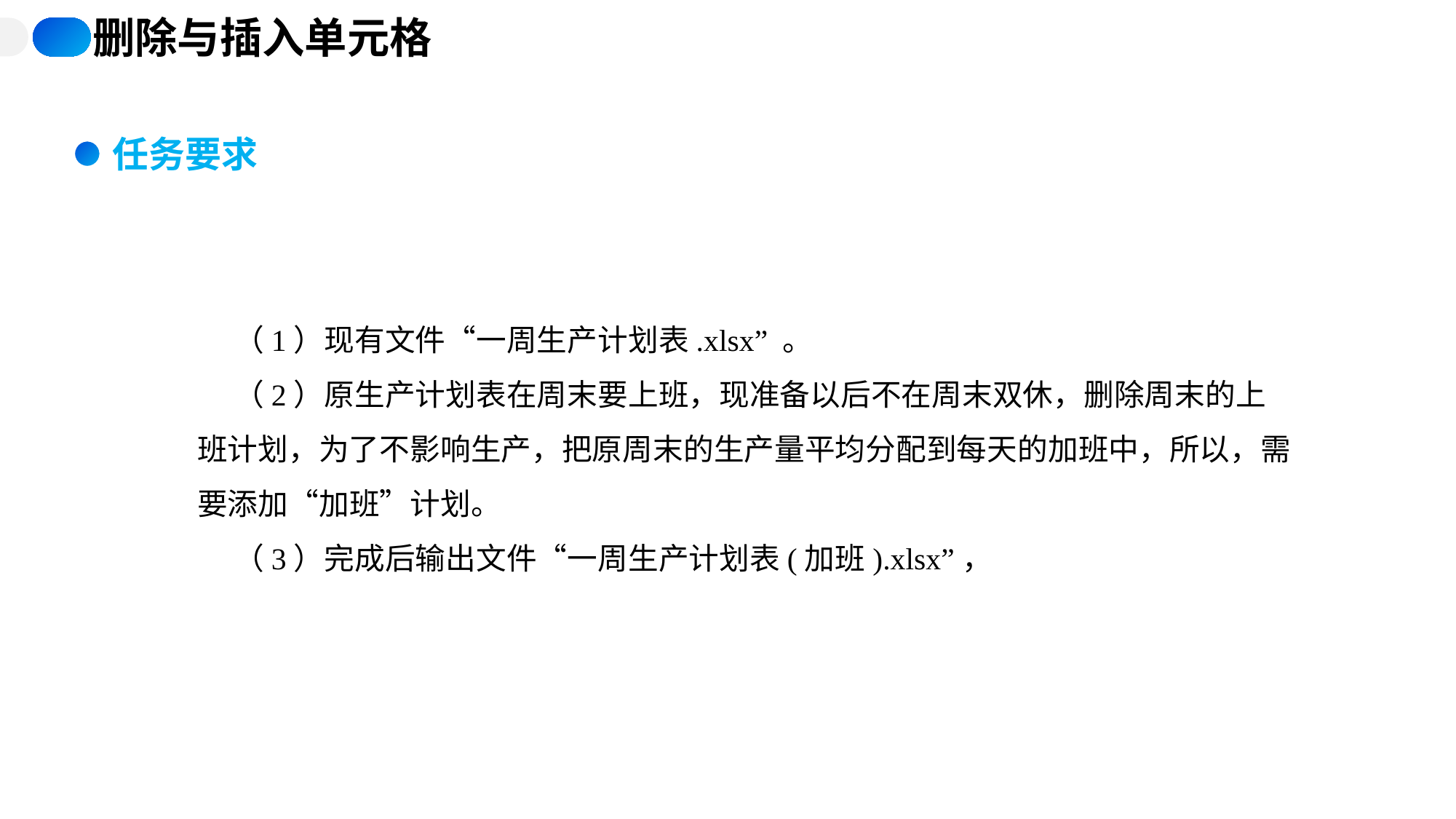

删除与插入单元格
任务要求

（1）现有文件“一周生产计划表.xlsx” 。
（2）原生产计划表在周末要上班，现准备以后不在周末双休，删除周末的上班计划，为了不影响生产，把原周末的生产量平均分配到每天的加班中，所以，需要添加“加班”计划。
（3）完成后输出文件“一周生产计划表(加班).xlsx”，